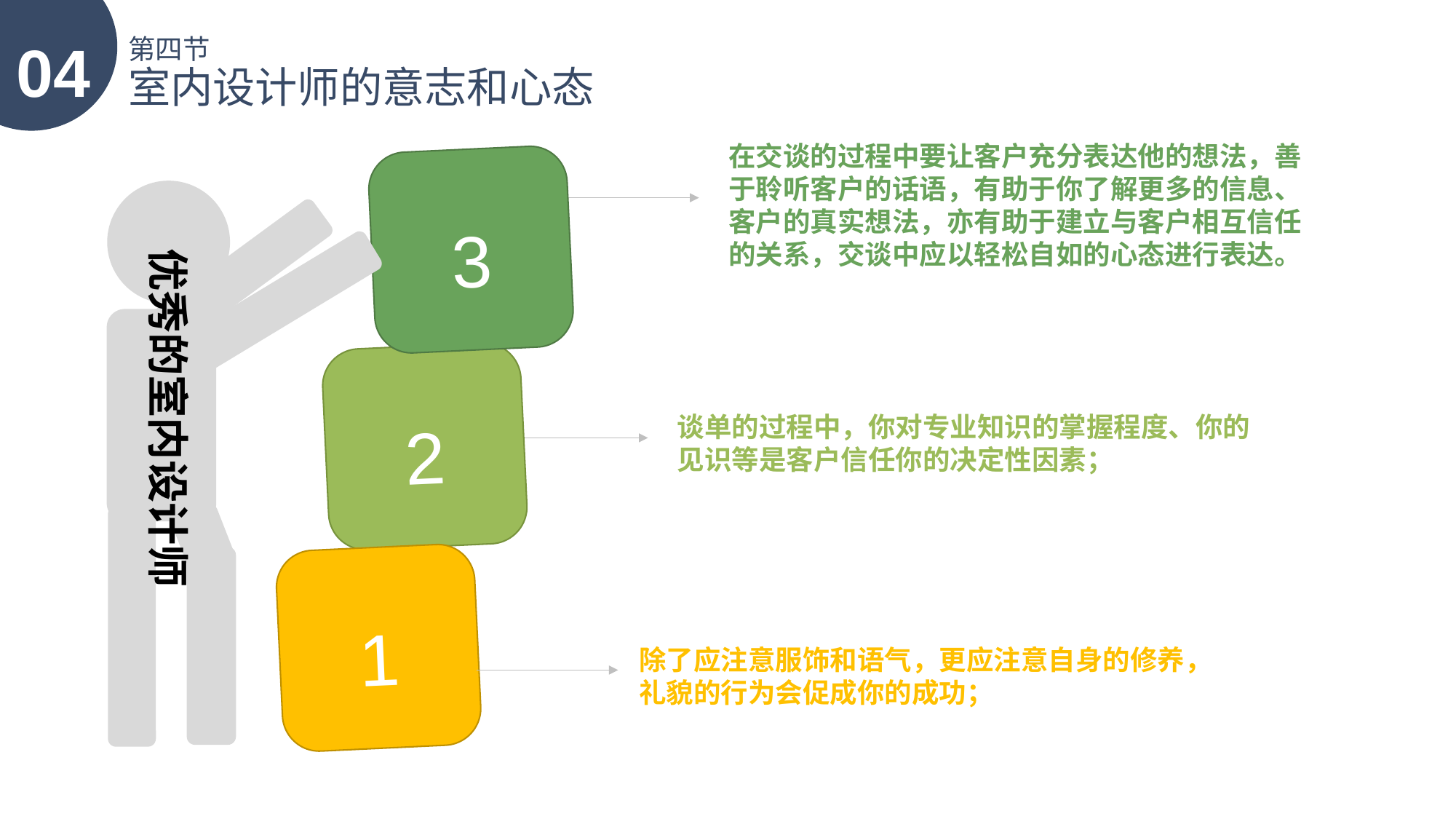

04
第四节
室内设计师的意志和心态
在交谈的过程中要让客户充分表达他的想法，善于聆听客户的话语，有助于你了解更多的信息、客户的真实想法，亦有助于建立与客户相互信任的关系，交谈中应以轻松自如的心态进行表达。
3

优秀的室内设计师

2
谈单的过程中，你对专业知识的掌握程度、你的见识等是客户信任你的决定性因素；

1
除了应注意服饰和语气，更应注意自身的修养，礼貌的行为会促成你的成功；